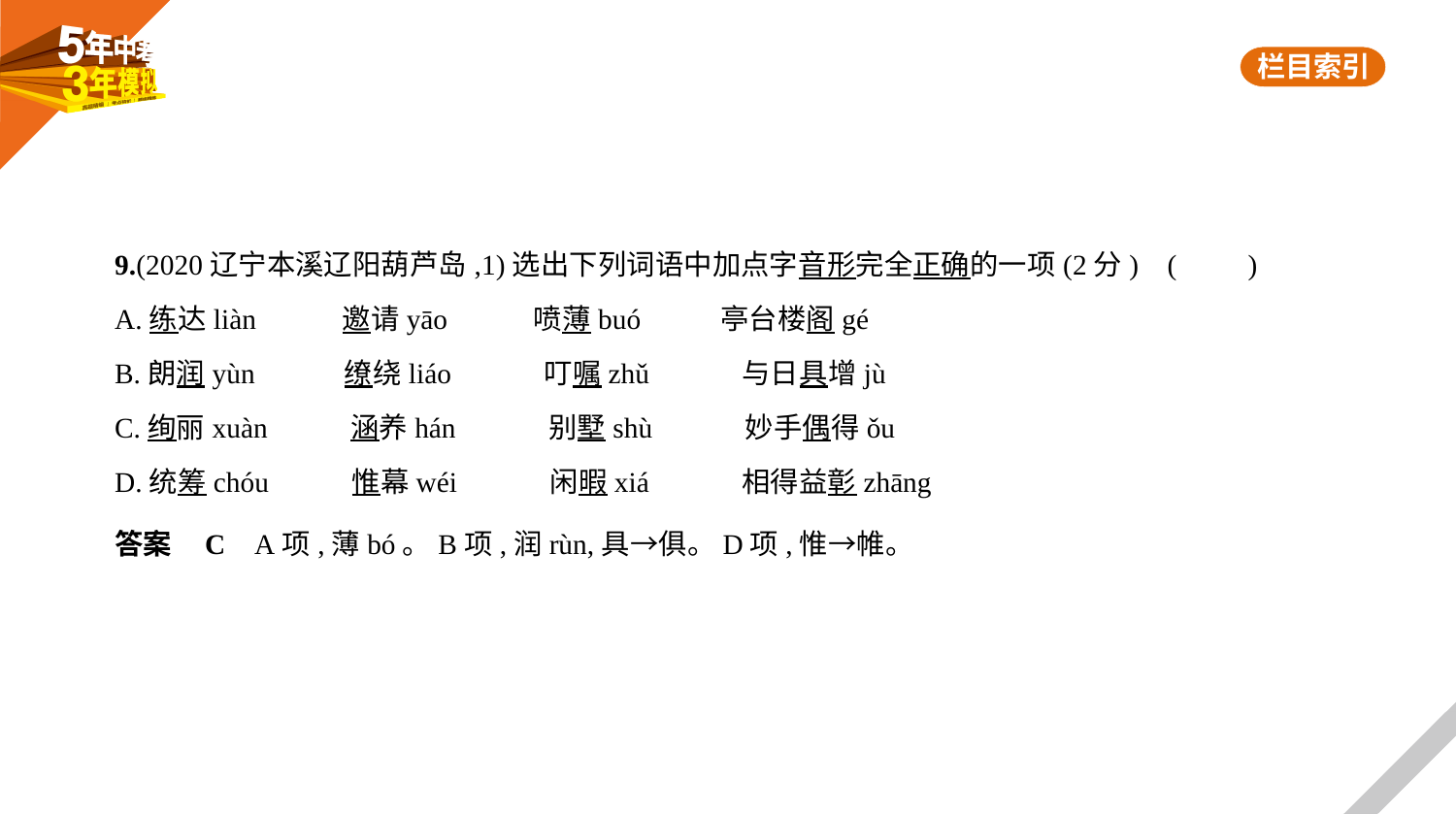

9.(2020辽宁本溪辽阳葫芦岛,1)选出下列词语中加点字音形完全正确的一项(2分) (　　)
A.练达liàn　        邀请yāo　        喷薄buó　       亭台楼阁gé
B.朗润yùn　　    缭绕liáo　　　叮嘱zhǔ　　　与日具增jù
C.绚丽xuàn　　   涵养hán　　　别墅shù　　　妙手偶得ǒu
D.统筹chóu　　   惟幕wéi　　　闲暇xiá　　　相得益彰zhāng
答案    C    A项,薄bó。B项,润rùn,具→俱。D项,惟→帷。